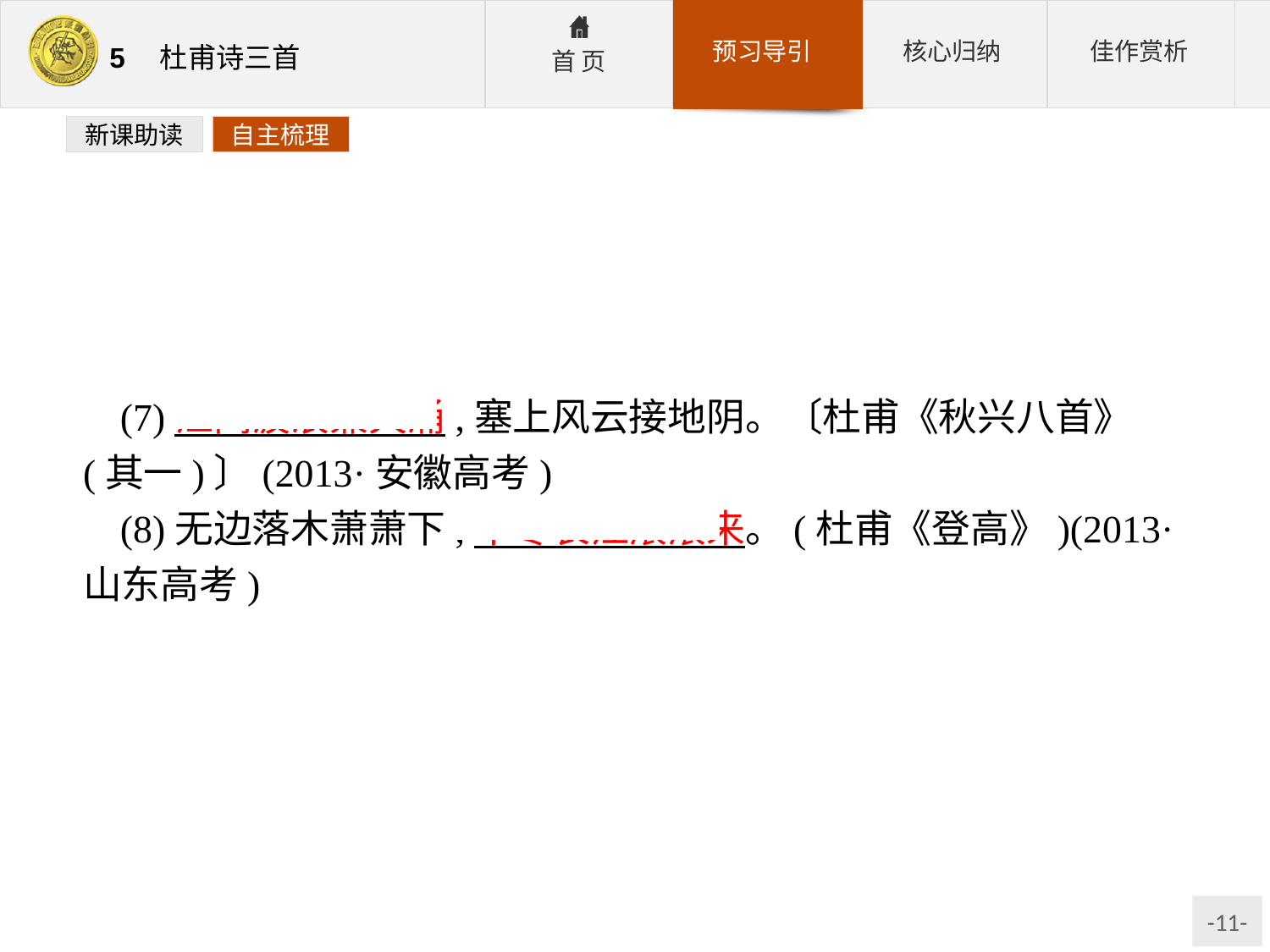

新课助读
自主梳理
(7)江间波浪兼天涌,塞上风云接地阴。〔杜甫《秋兴八首》(其一)〕(2013·安徽高考)
(8)无边落木萧萧下,不尽长江滚滚来。(杜甫《登高》)(2013·山东高考)